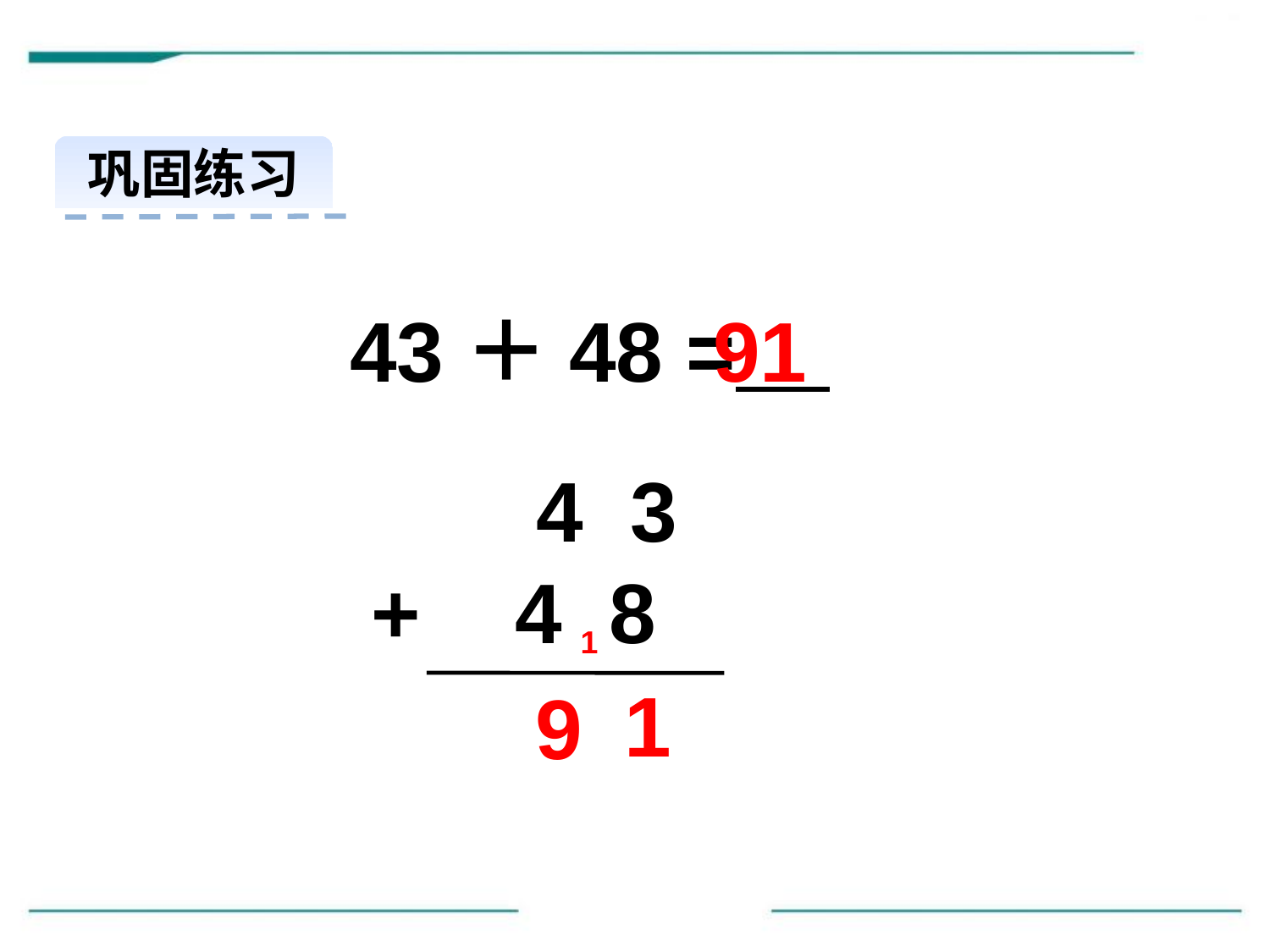

巩固练习

43＋48 =
91
       4  3
+    4  8

1
1
9